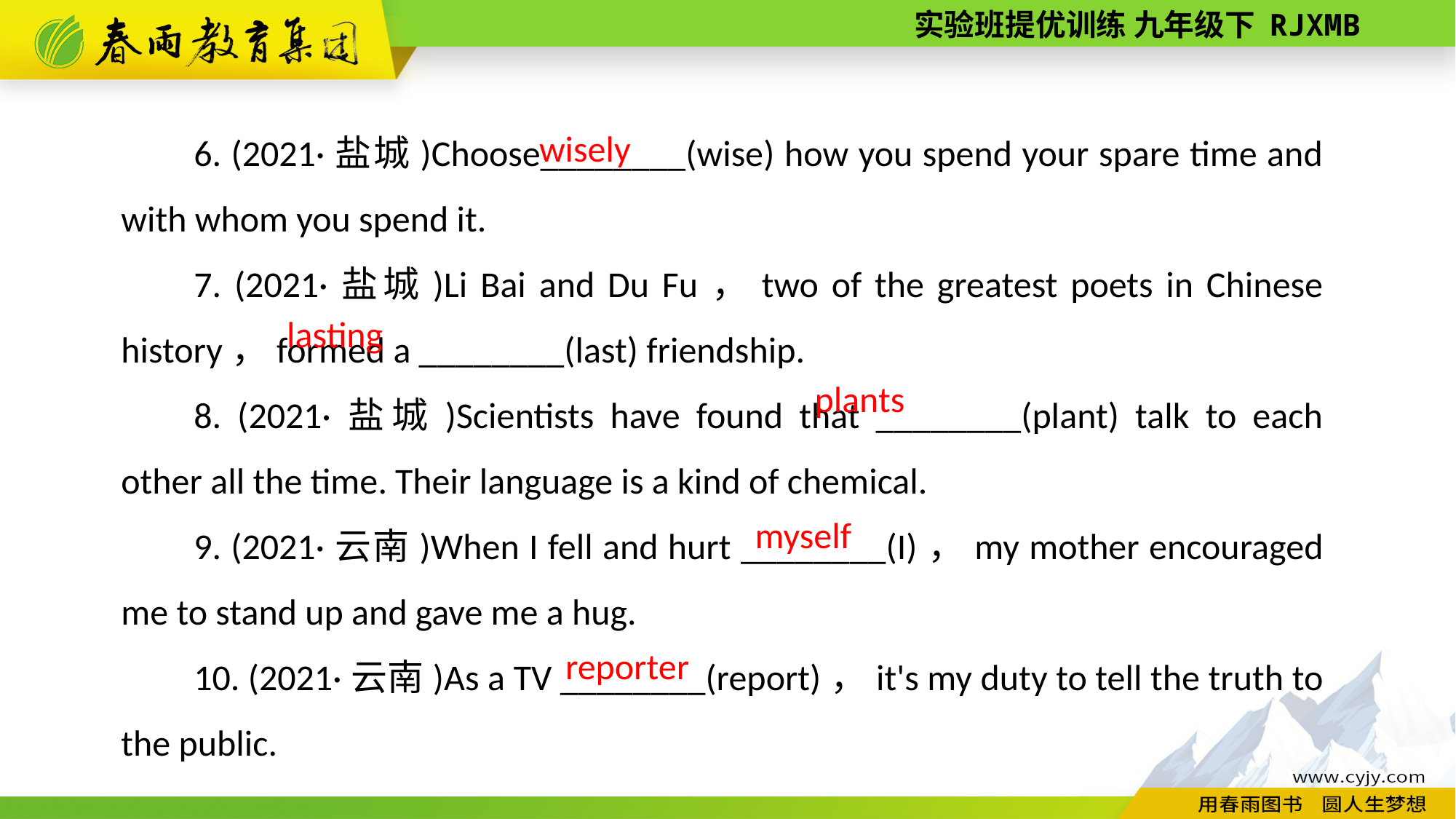

6. (2021·盐城)Choose________(wise) how you spend your spare time and with whom you spend it.
7. (2021·盐城)Li Bai and Du Fu，two of the greatest poets in Chinese history，formed a ________(last) friendship.
8. (2021·盐城)Scientists have found that ________(plant) talk to each other all the time. Their language is a kind of chemical.
9. (2021·云南)When I fell and hurt ________(I)，my mother encouraged me to stand up and gave me a hug.
10. (2021·云南)As a TV ________(report)，it's my duty to tell the truth to the public.
wisely
 lasting
plants
myself
reporter